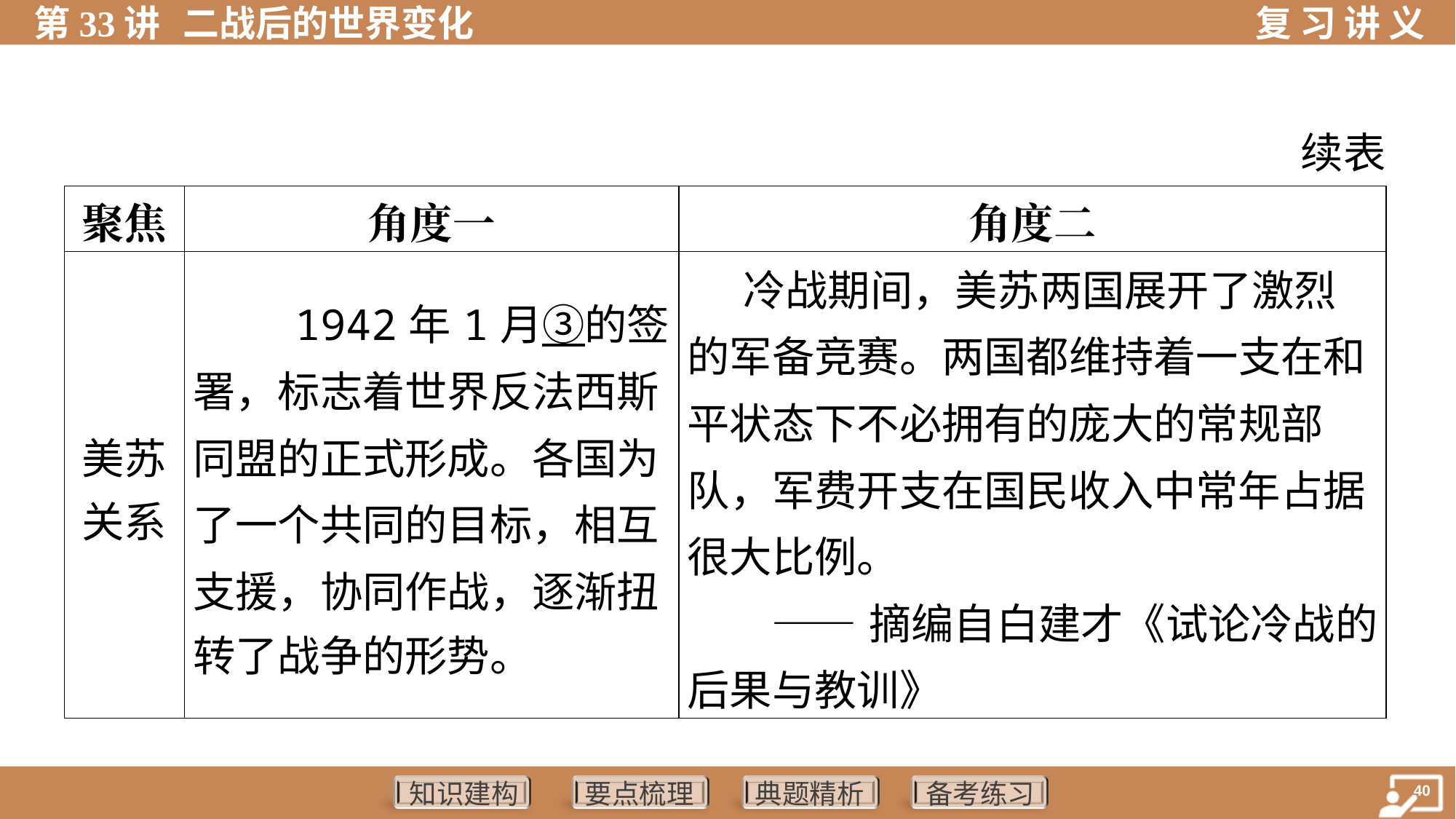

续表
| 聚焦 | 角度一 | 角度二 |
| --- | --- | --- |
| 美苏 关系 | 1942年1月③的签 署，标志着世界反法西斯 同盟的正式形成。各国为 了一个共同的目标，相互 支援，协同作战，逐渐扭 转了战争的形势。 | 冷战期间，美苏两国展开了激烈 的军备竞赛。两国都维持着一支在和 平状态下不必拥有的庞大的常规部 队，军费开支在国民收入中常年占据 很大比例。 ——摘编自白建才《试论冷战的 后果与教训》 |